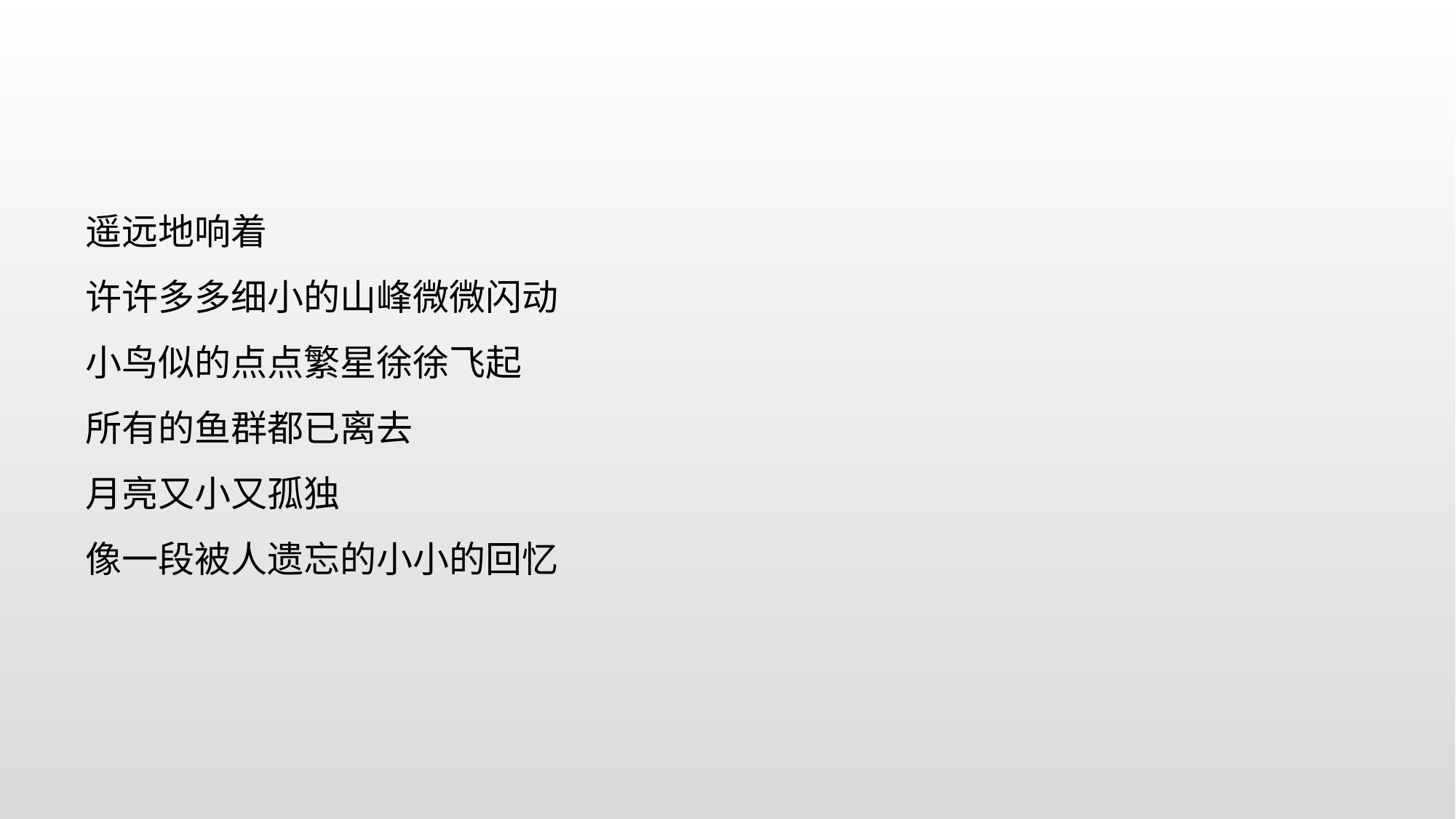

遥远地响着
许许多多细小的山峰微微闪动
小鸟似的点点繁星徐徐飞起
所有的鱼群都已离去
月亮又小又孤独
像一段被人遗忘的小小的回忆